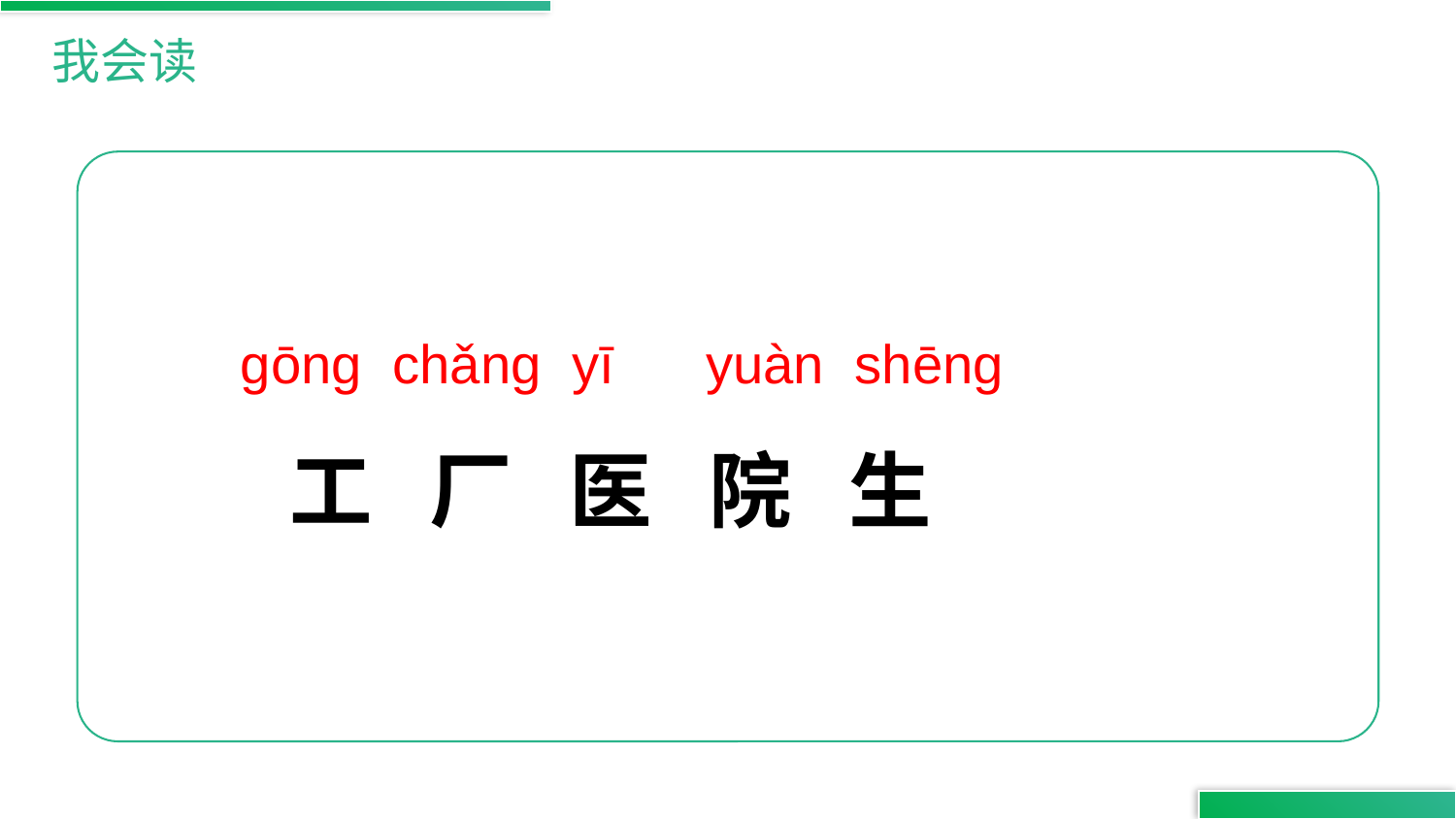

我会读
ɡōnɡ  chǎnɡ  yī      yuàn  shēnɡ
工   厂   医   院   生